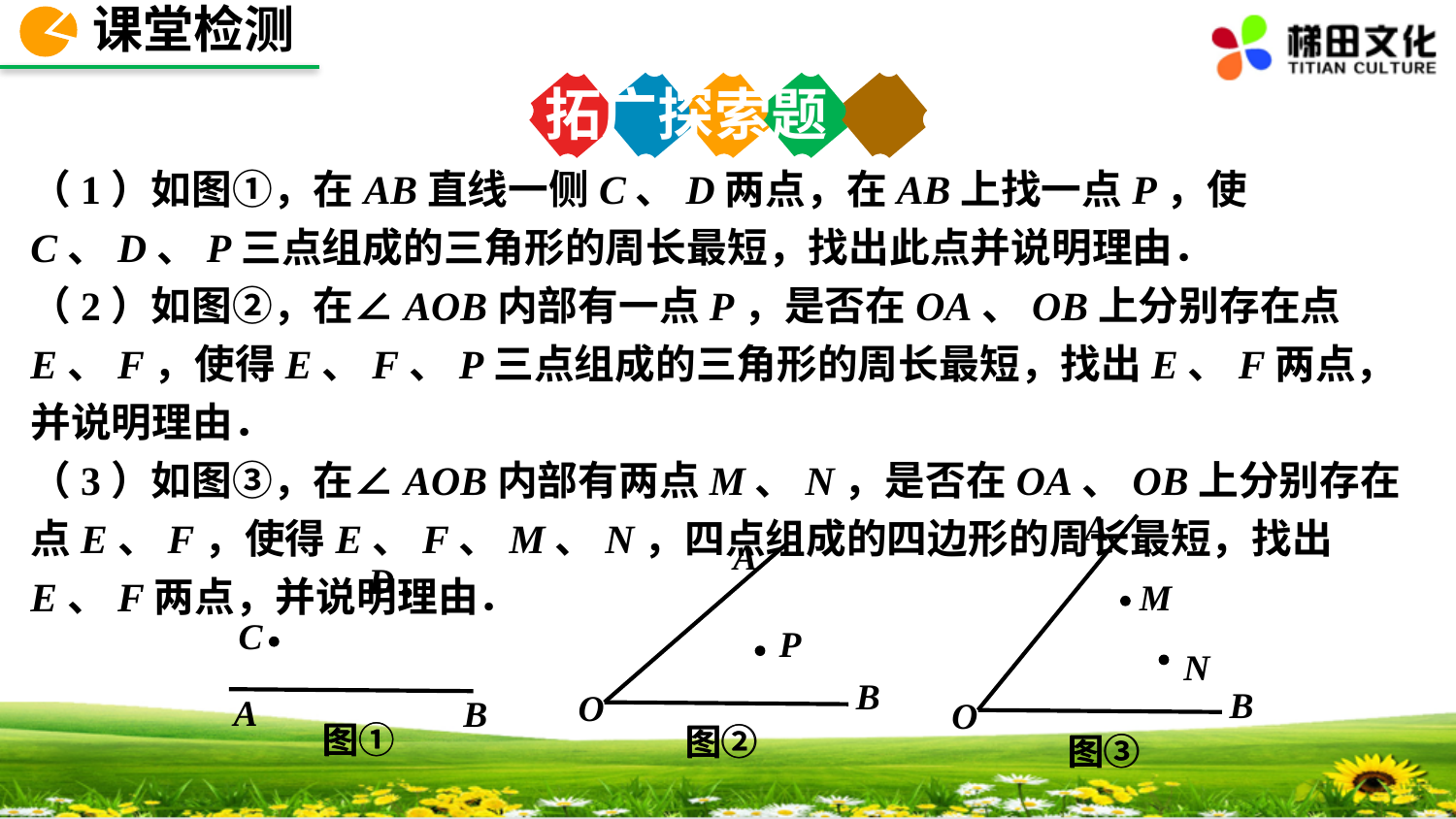

课堂检测

拓广探索题

（1）如图①，在AB直线一侧C、D两点，在AB上找一点P，使C、D、P三点组成的三角形的周长最短，找出此点并说明理由．
（2）如图②，在∠AOB内部有一点P，是否在OA、OB上分别存在点E、F，使得E、F、P三点组成的三角形的周长最短，找出E、F两点，并说明理由．
（3）如图③，在∠AOB内部有两点M、N，是否在OA、OB上分别存在点E、F，使得E、F、M、N，四点组成的四边形的周长最短，找出E、F两点，并说明理由．
A
M

N

B
O
A
P

B
O
D

A
B
C
图①
图①
图②
图②
图③
图③